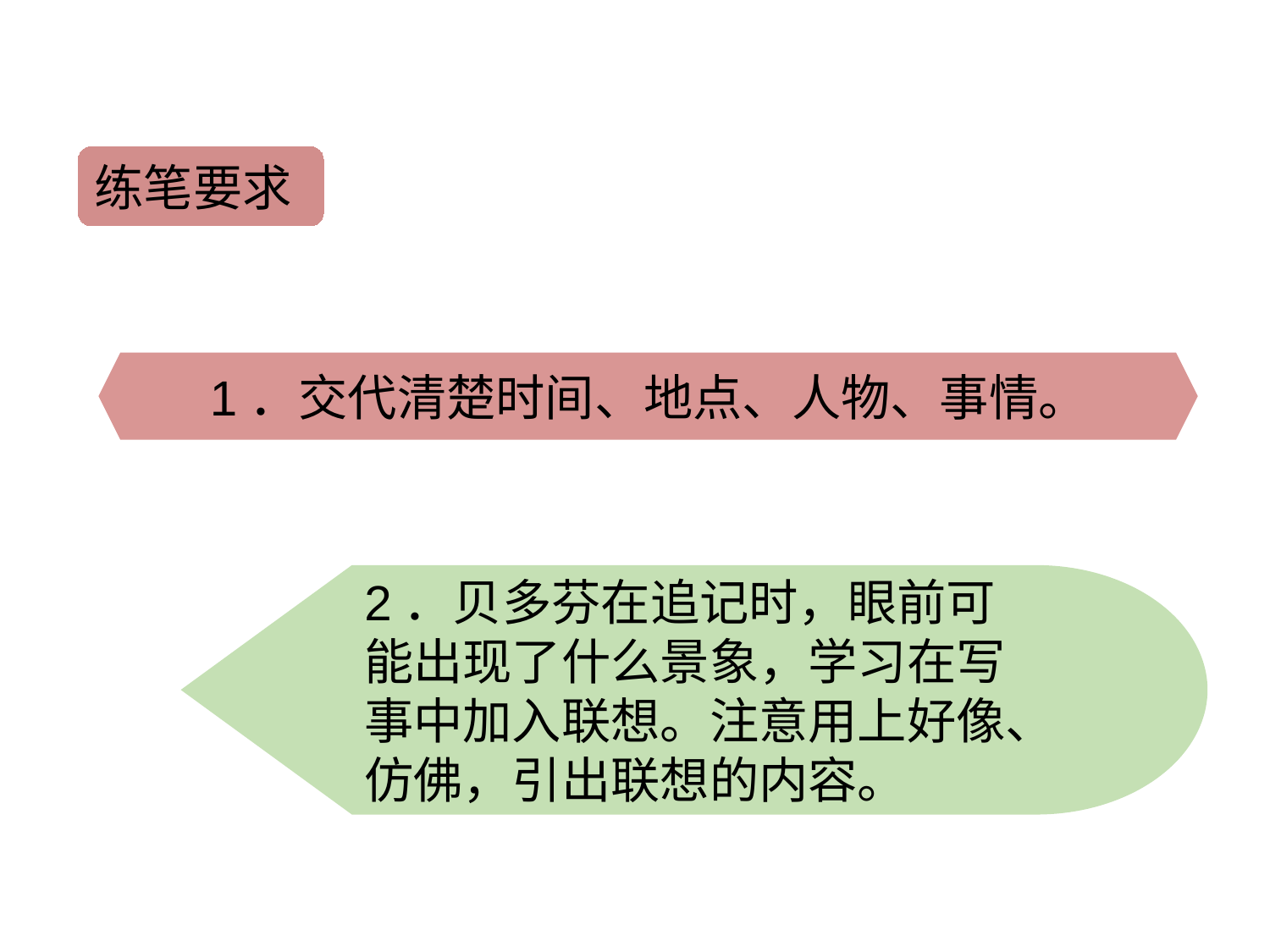

练笔要求
1．交代清楚时间、地点、人物、事情。
2．贝多芬在追记时，眼前可能出现了什么景象，学习在写事中加入联想。注意用上好像、仿佛，引出联想的内容。